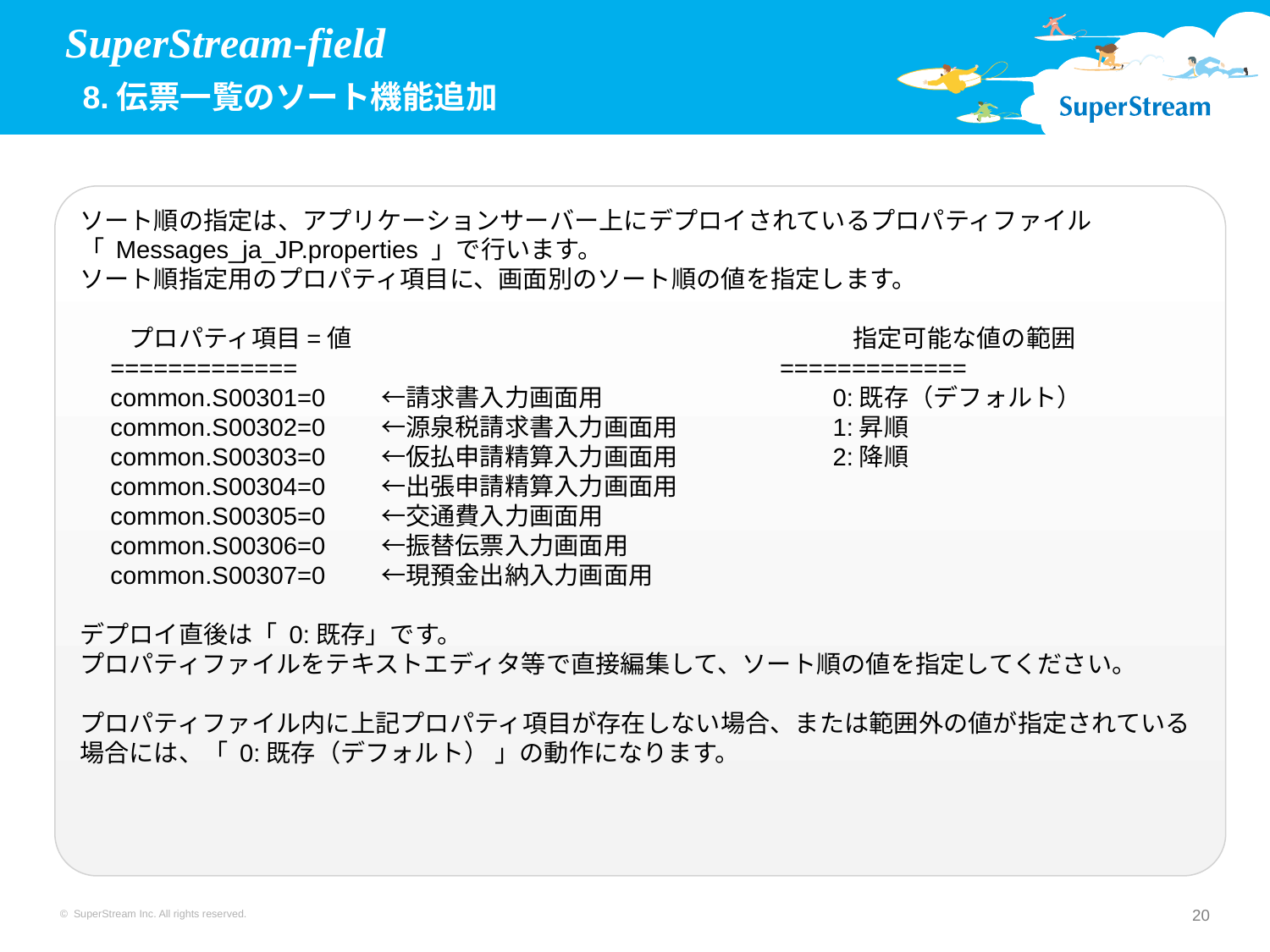

SuperStream-field
  8.伝票一覧のソート機能追加
ソート順の指定は、アプリケーションサーバー上にデプロイされているプロパティファイル「 Messages_ja_JP.properties 」で行います。
ソート順指定用のプロパティ項目に、画面別のソート順の値を指定します。

　　プロパティ項目=値　　　　　　　　　　　　　　　　　　　　 指定可能な値の範囲
　=============　　　　　　　　　　　　　　　　　　　=============
　common.S00301=0　　←請求書入力画面用　　　　　　　　　0:既存（デフォルト）
　common.S00302=0　　←源泉税請求書入力画面用　　　　　　1:昇順
　common.S00303=0　　←仮払申請精算入力画面用　　　　　　2:降順
　common.S00304=0　　←出張申請精算入力画面用
　common.S00305=0　　←交通費入力画面用
　common.S00306=0　　←振替伝票入力画面用
　common.S00307=0　　←現預金出納入力画面用

デプロイ直後は「 0:既存」です。
プロパティファイルをテキストエディタ等で直接編集して、ソート順の値を指定してください。

プロパティファイル内に上記プロパティ項目が存在しない場合、または範囲外の値が指定されている場合には、「 0:既存（デフォルト） 」の動作になります。
©  SuperStream Inc. All rights reserved.
20